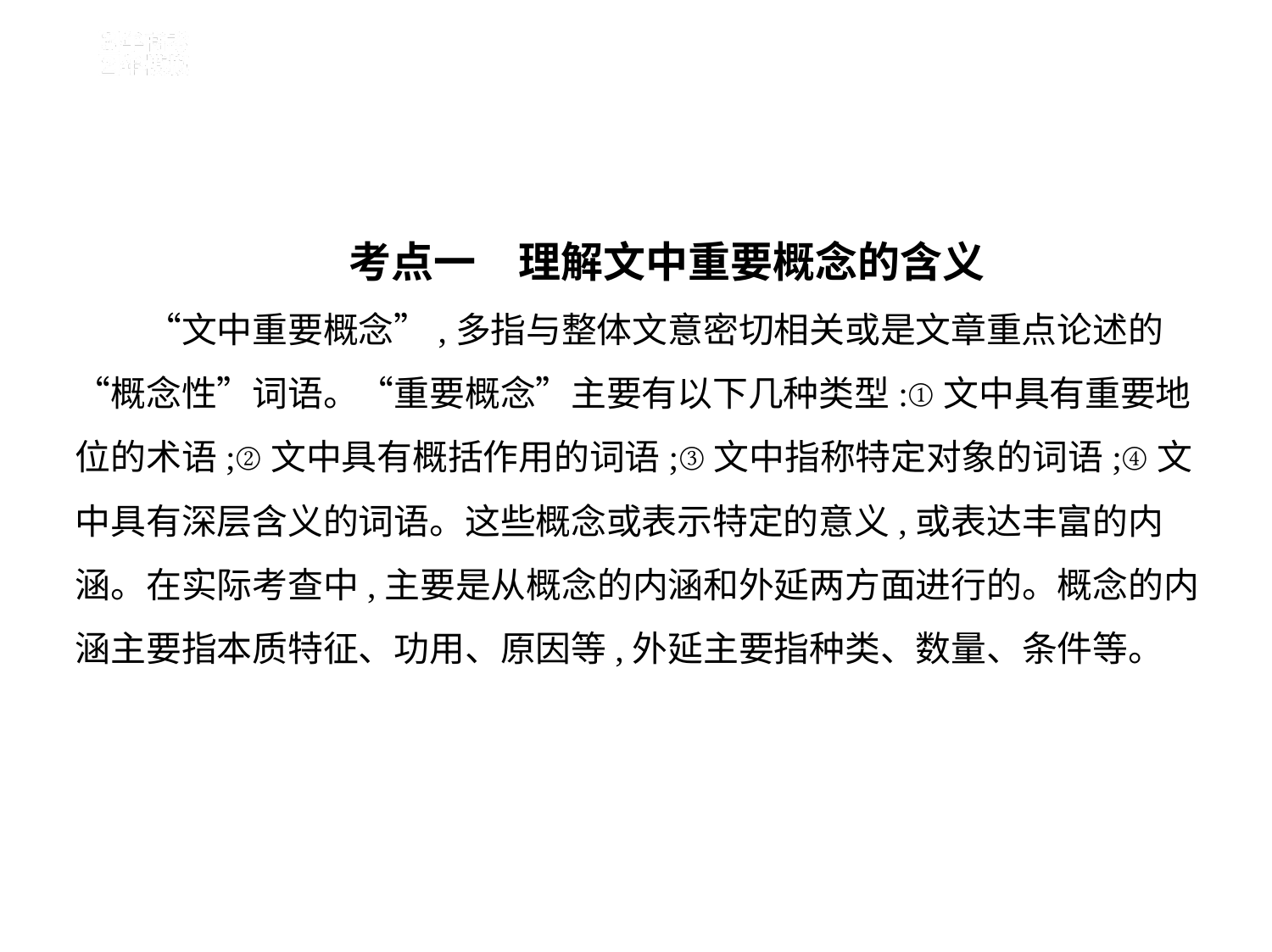

考点一　理解文中重要概念的含义
　　“文中重要概念”,多指与整体文意密切相关或是文章重点论述的
“概念性”词语。“重要概念”主要有以下几种类型:①文中具有重要地
位的术语;②文中具有概括作用的词语;③文中指称特定对象的词语;④文
中具有深层含义的词语。这些概念或表示特定的意义,或表达丰富的内
涵。在实际考查中,主要是从概念的内涵和外延两方面进行的。概念的内
涵主要指本质特征、功用、原因等,外延主要指种类、数量、条件等。